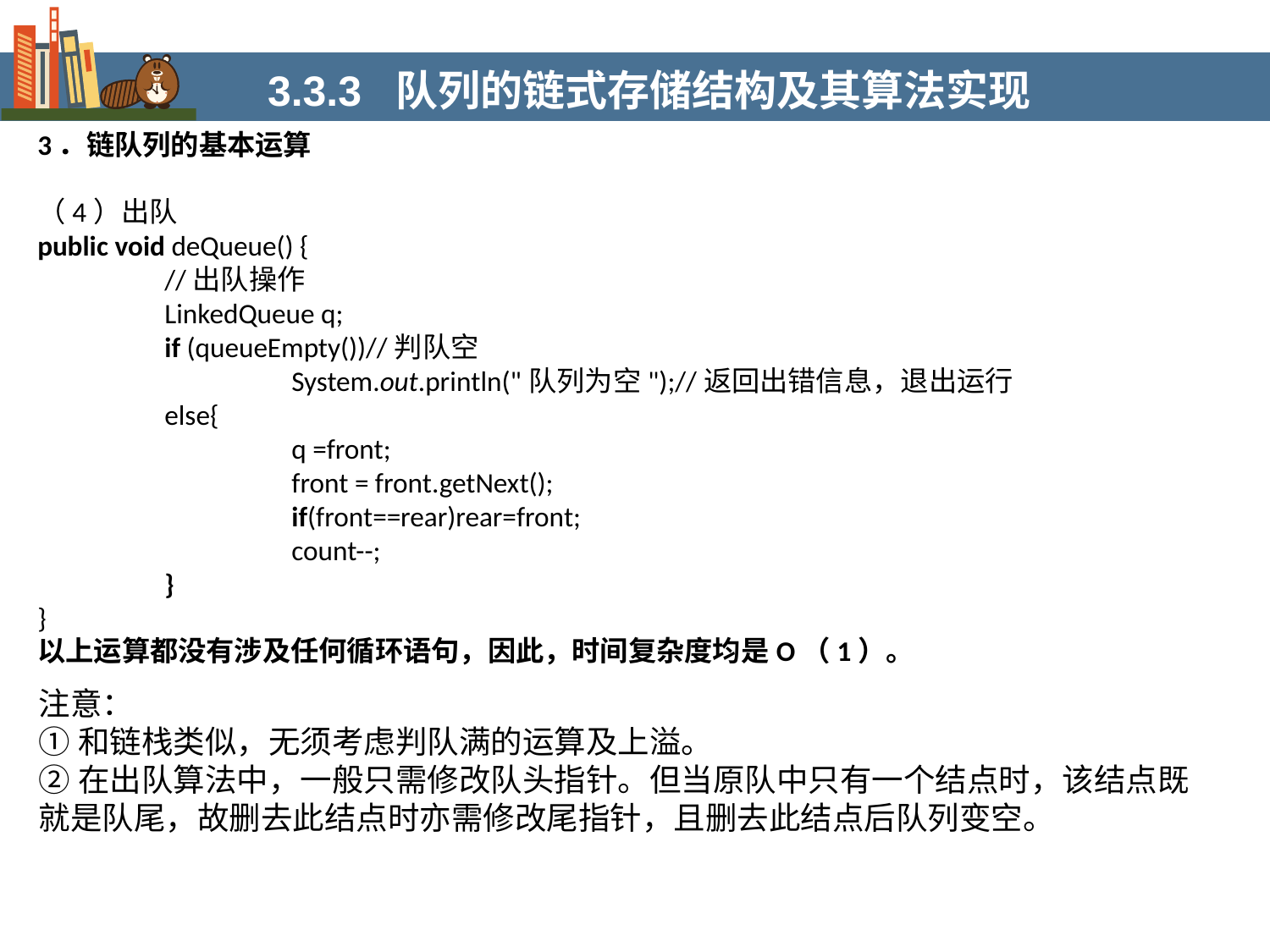

3.3.3  队列的链式存储结构及其算法实现
3．链队列的基本运算

（4）出队
public void deQueue() {
	//出队操作
	LinkedQueue q;
	if (queueEmpty())//判队空
		System.out.println("队列为空");//返回出错信息，退出运行
	else{
		q =front;
		front = front.getNext();
		if(front==rear)rear=front;
		count--;
	}
}
以上运算都没有涉及任何循环语句，因此，时间复杂度均是O（1）。

注意：
①和链栈类似，无须考虑判队满的运算及上溢。
②在出队算法中，一般只需修改队头指针。但当原队中只有一个结点时，该结点既就是队尾，故删去此结点时亦需修改尾指针，且删去此结点后队列变空。